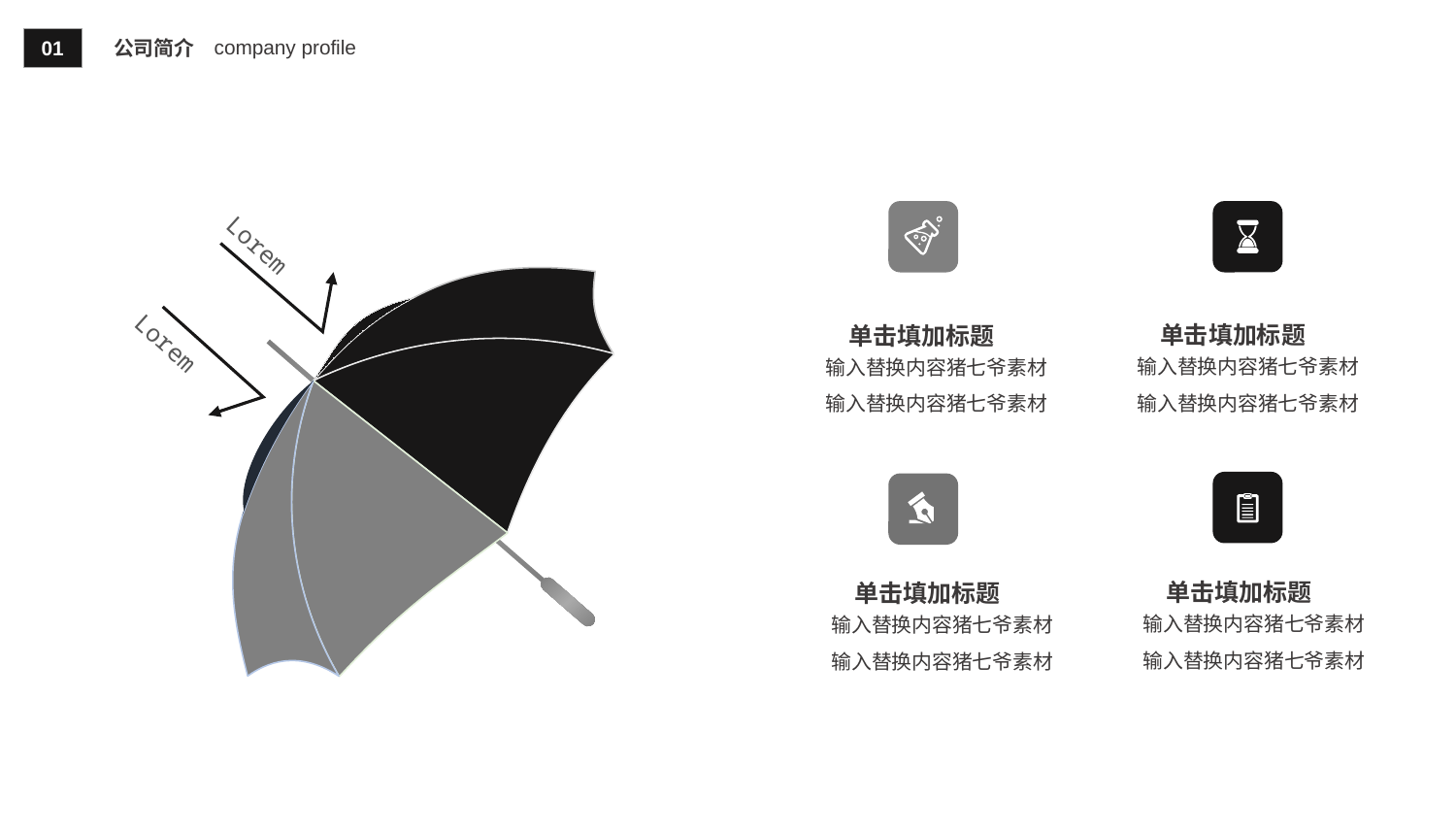

company profile
01
公司简介

Lorem

Lorem

单击填加标题
单击填加标题
输入替换内容猪七爷素材
输入替换内容猪七爷素材
输入替换内容猪七爷素材
输入替换内容猪七爷素材

单击填加标题
单击填加标题
输入替换内容猪七爷素材
输入替换内容猪七爷素材
输入替换内容猪七爷素材
输入替换内容猪七爷素材